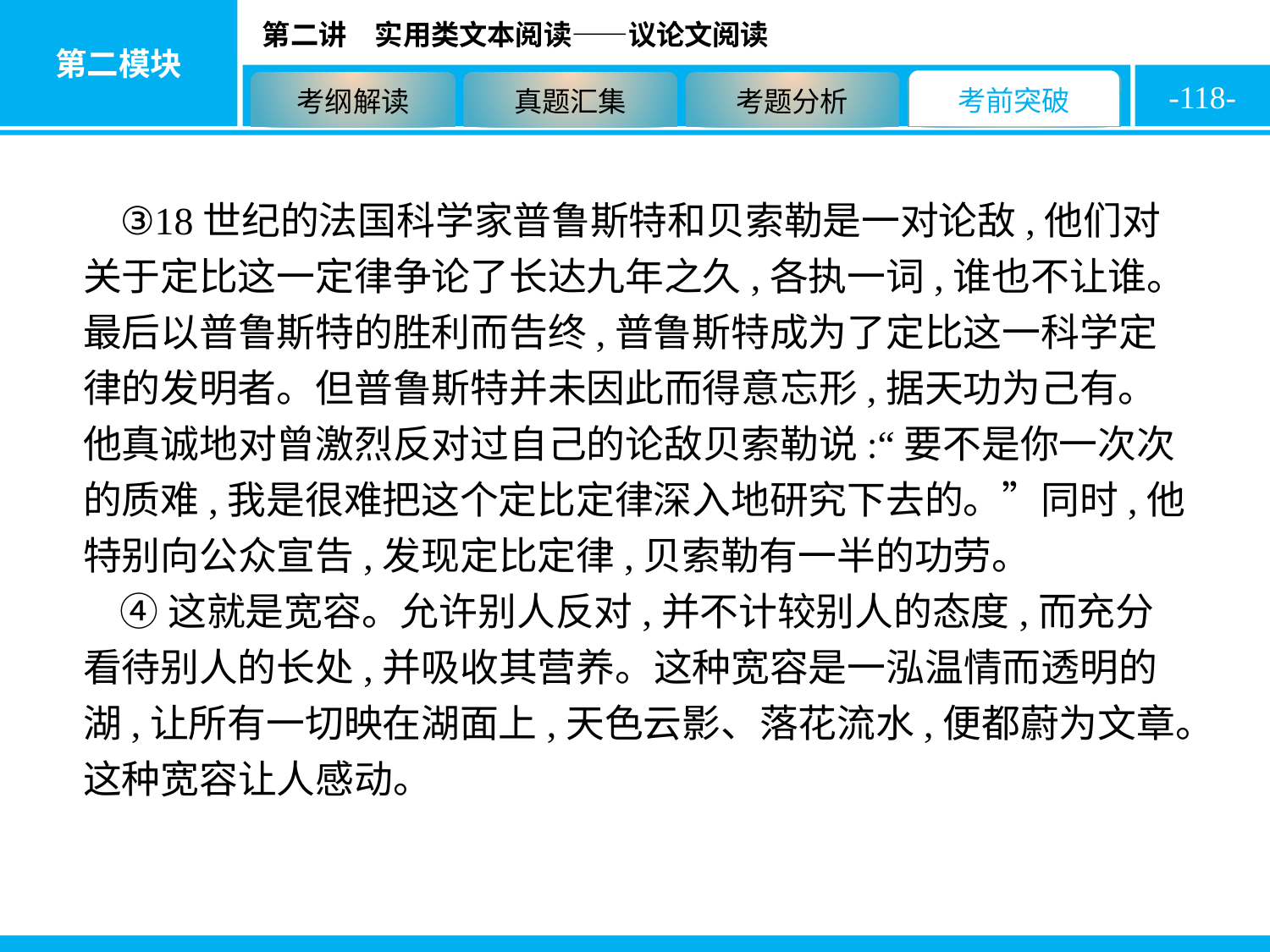

-118-
③18世纪的法国科学家普鲁斯特和贝索勒是一对论敌,他们对关于定比这一定律争论了长达九年之久,各执一词,谁也不让谁。最后以普鲁斯特的胜利而告终,普鲁斯特成为了定比这一科学定律的发明者。但普鲁斯特并未因此而得意忘形,据天功为己有。他真诚地对曾激烈反对过自己的论敌贝索勒说:“要不是你一次次的质难,我是很难把这个定比定律深入地研究下去的。”同时,他特别向公众宣告,发现定比定律,贝索勒有一半的功劳。
④这就是宽容。允许别人反对,并不计较别人的态度,而充分看待别人的长处,并吸收其营养。这种宽容是一泓温情而透明的湖,让所有一切映在湖面上,天色云影、落花流水,便都蔚为文章。这种宽容让人感动。